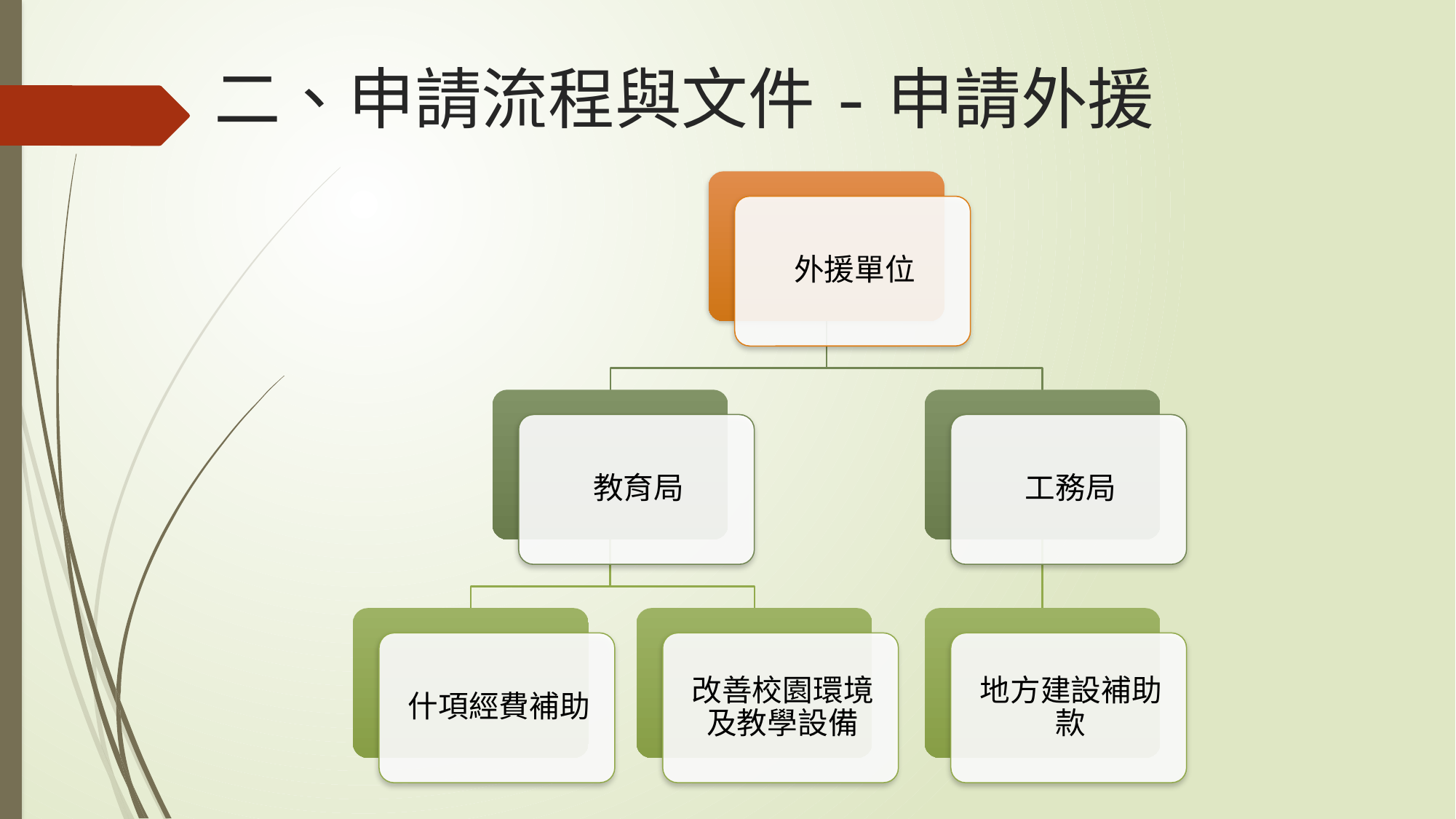

# 二、申請流程與文件-申請外援
外援單位
教育局
什項經費補助
改善校園環境及教學設備
工務局
地方建設補助款